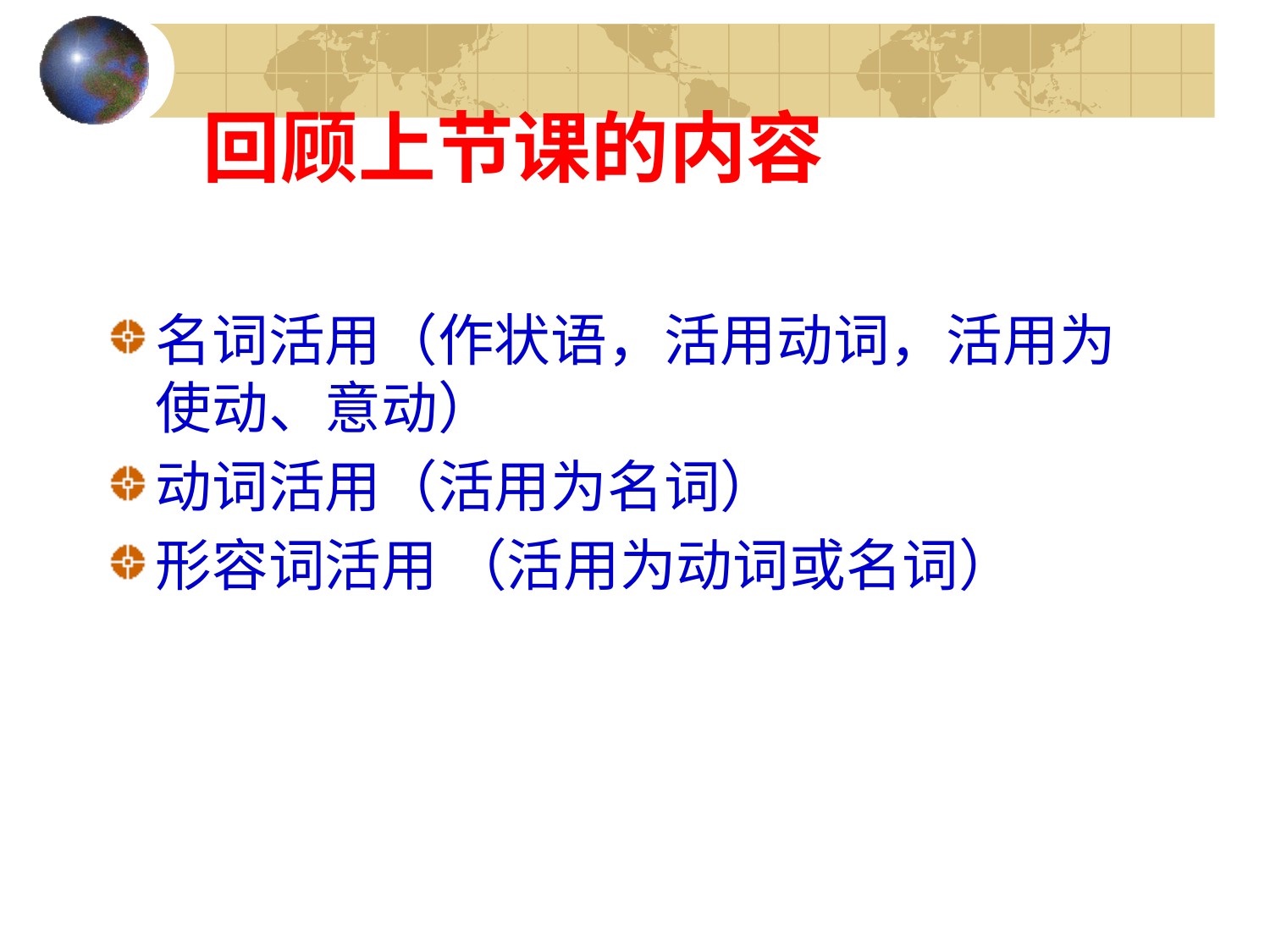

# 回顾上节课的内容
名词活用（作状语，活用动词，活用为使动、意动）
动词活用（活用为名词）
形容词活用 （活用为动词或名词）